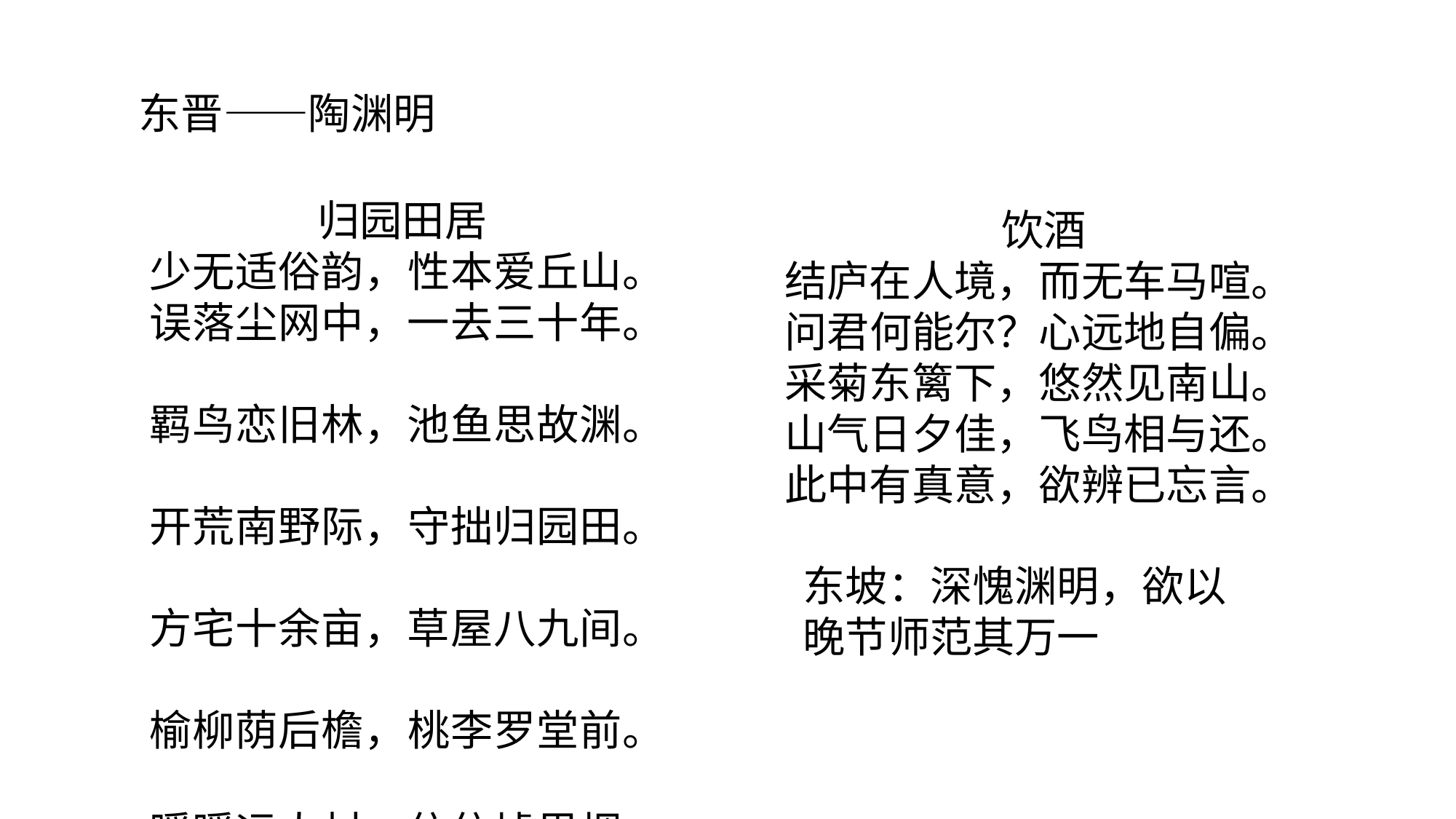

#
东晋——陶渊明
归园田居
少无适俗韵，性本爱丘山。
误落尘网中，一去三十年。
羁鸟恋旧林，池鱼思故渊。
开荒南野际，守拙归园田。
方宅十余亩，草屋八九间。
榆柳荫后檐，桃李罗堂前。
暧暧远人村，依依墟里烟。
狗吠深巷中，鸡鸣桑树颠。
户庭无尘杂，虚室有余闲。
久在樊笼里，复得返自然。
饮酒
结庐在人境，而无车马喧。
问君何能尔？心远地自偏。
采菊东篱下，悠然见南山。
山气日夕佳，飞鸟相与还。
此中有真意，欲辨已忘言。
东坡：深愧渊明，欲以晚节师范其万一